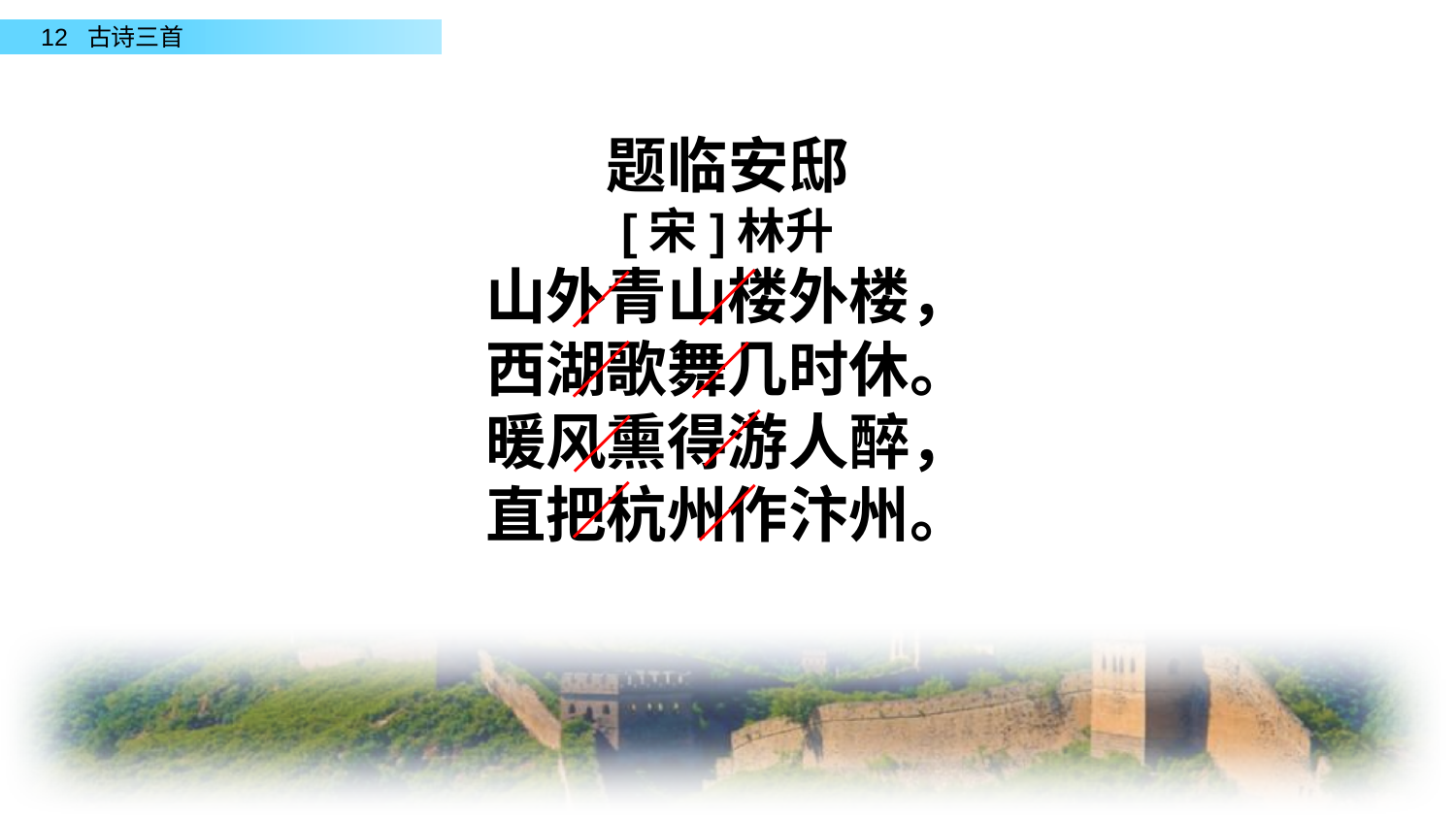

题临安邸
[宋]林升
山外青山楼外楼，
西湖歌舞几时休。
暖风熏得游人醉，
直把杭州作汴州。
／
／
／
／
／
／
／
／